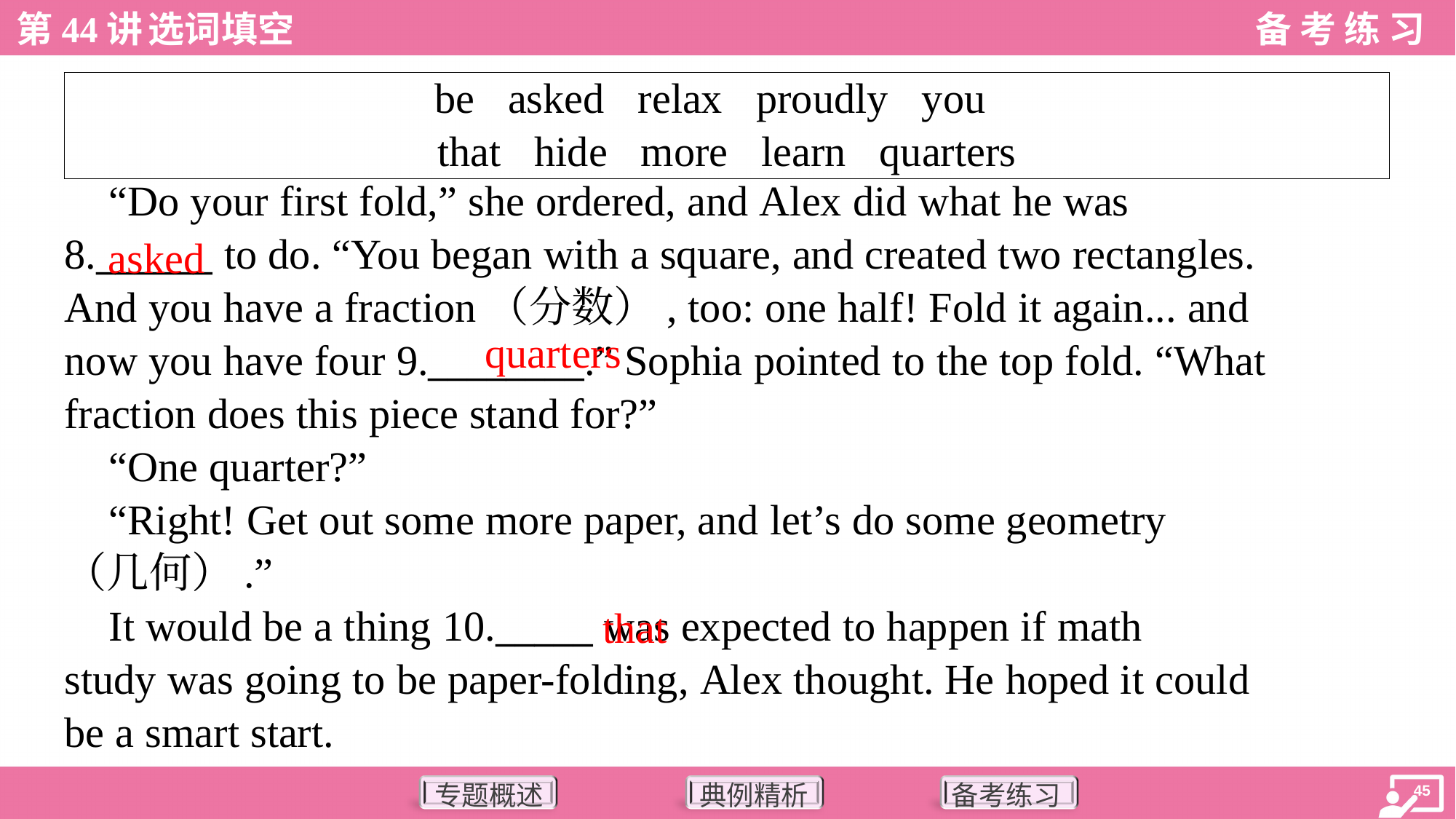

| be asked relax proudly you that hide more learn quarters |
| --- |
    “Do your first fold,” she ordered, and Alex did what he was
8.______ to do. “You began with a square, and created two rectangles.
And you have a fraction（分数）, too: one half! Fold it again... and
now you have four 9.________.” Sophia pointed to the top fold. “What
fraction does this piece stand for?”
    “One quarter?”
    “Right! Get out some more paper, and let’s do some geometry
（几何）.”
    It would be a thing 10._____ was expected to happen if math
study was going to be paper-folding, Alex thought. He hoped it could
be a smart start.
asked
quarters
that